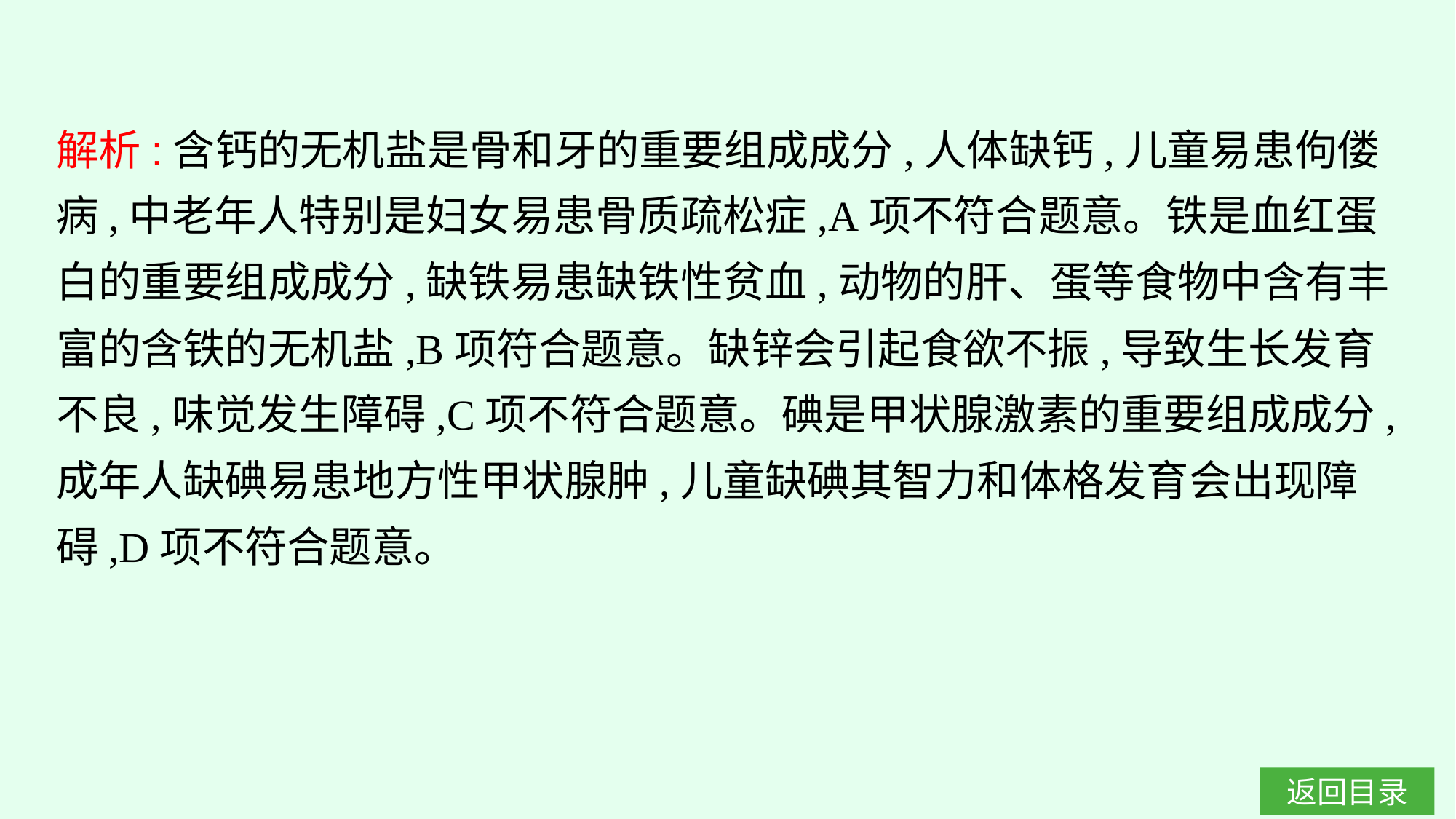

解析:含钙的无机盐是骨和牙的重要组成成分,人体缺钙,儿童易患佝偻病,中老年人特别是妇女易患骨质疏松症,A项不符合题意。铁是血红蛋白的重要组成成分,缺铁易患缺铁性贫血,动物的肝、蛋等食物中含有丰富的含铁的无机盐,B项符合题意。缺锌会引起食欲不振,导致生长发育不良,味觉发生障碍,C项不符合题意。碘是甲状腺激素的重要组成成分,成年人缺碘易患地方性甲状腺肿,儿童缺碘其智力和体格发育会出现障碍,D项不符合题意。